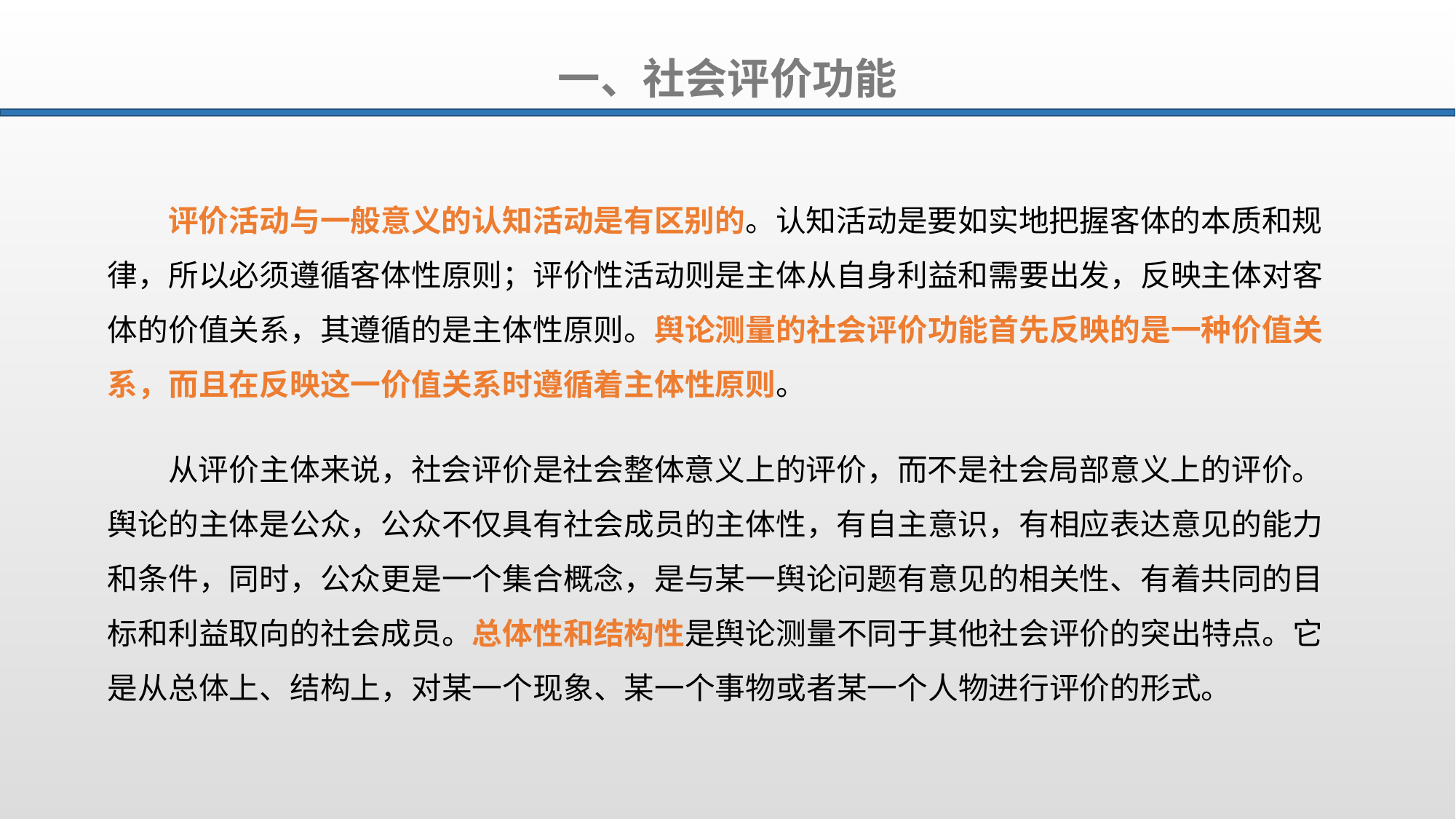

一、社会评价功能

评价活动与一般意义的认知活动是有区别的。认知活动是要如实地把握客体的本质和规律，所以必须遵循客体性原则；评价性活动则是主体从自身利益和需要出发，反映主体对客体的价值关系，其遵循的是主体性原则。舆论测量的社会评价功能首先反映的是一种价值关系，而且在反映这一价值关系时遵循着主体性原则。
从评价主体来说，社会评价是社会整体意义上的评价，而不是社会局部意义上的评价。舆论的主体是公众，公众不仅具有社会成员的主体性，有自主意识，有相应表达意见的能力和条件，同时，公众更是一个集合概念，是与某一舆论问题有意见的相关性、有着共同的目标和利益取向的社会成员。总体性和结构性是舆论测量不同于其他社会评价的突出特点。它是从总体上、结构上，对某一个现象、某一个事物或者某一个人物进行评价的形式。